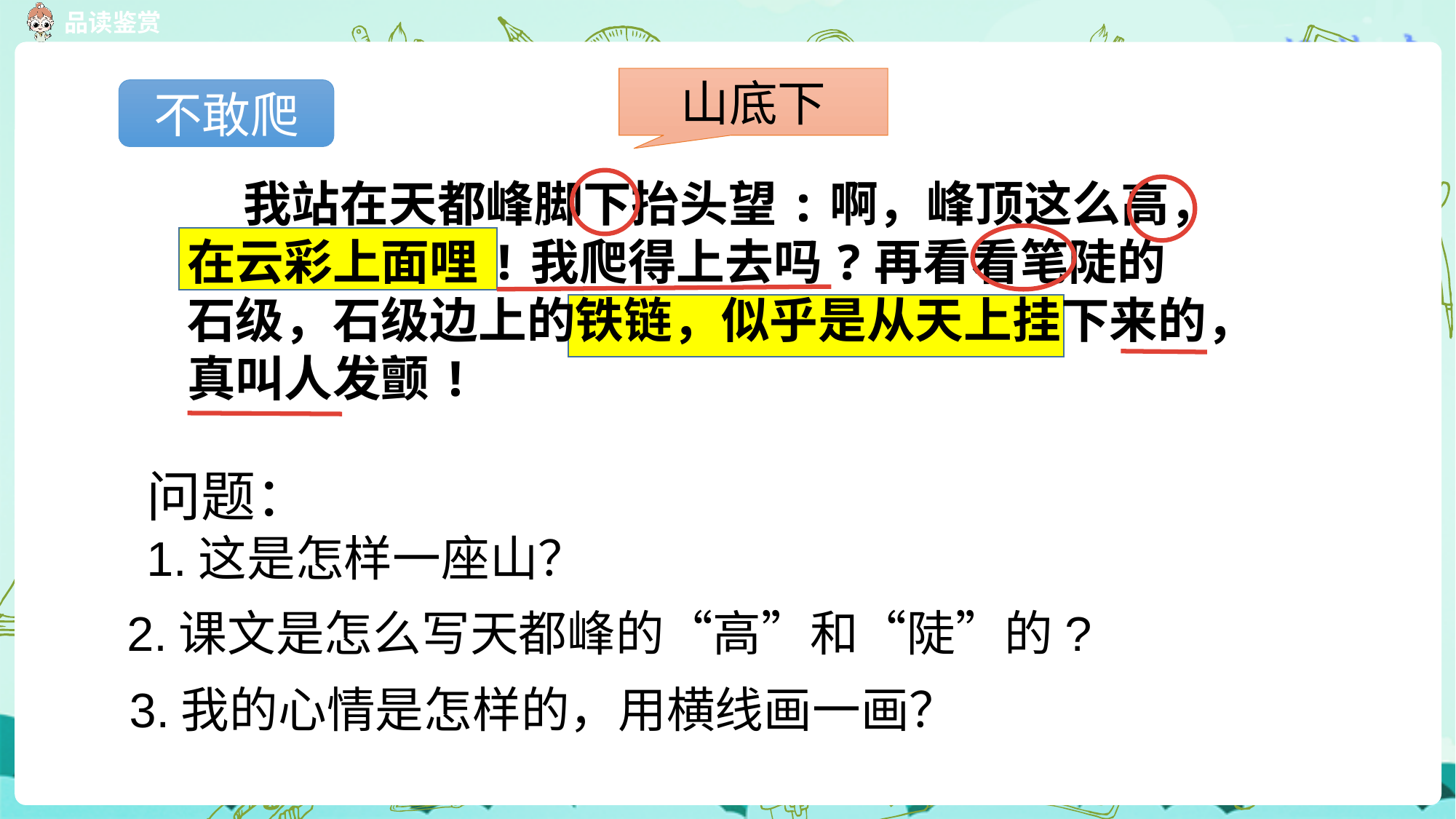

山底下
不敢爬
    我站在天都峰脚下抬头望:啊，峰顶这么高，在云彩上面哩!我爬得上去吗?再看看笔陡的石级，石级边上的铁链，似乎是从天上挂下来的，真叫人发颤!

问题：
1.这是怎样一座山？
2.课文是怎么写天都峰的“高”和“陡”的?
3.我的心情是怎样的，用横线画一画？